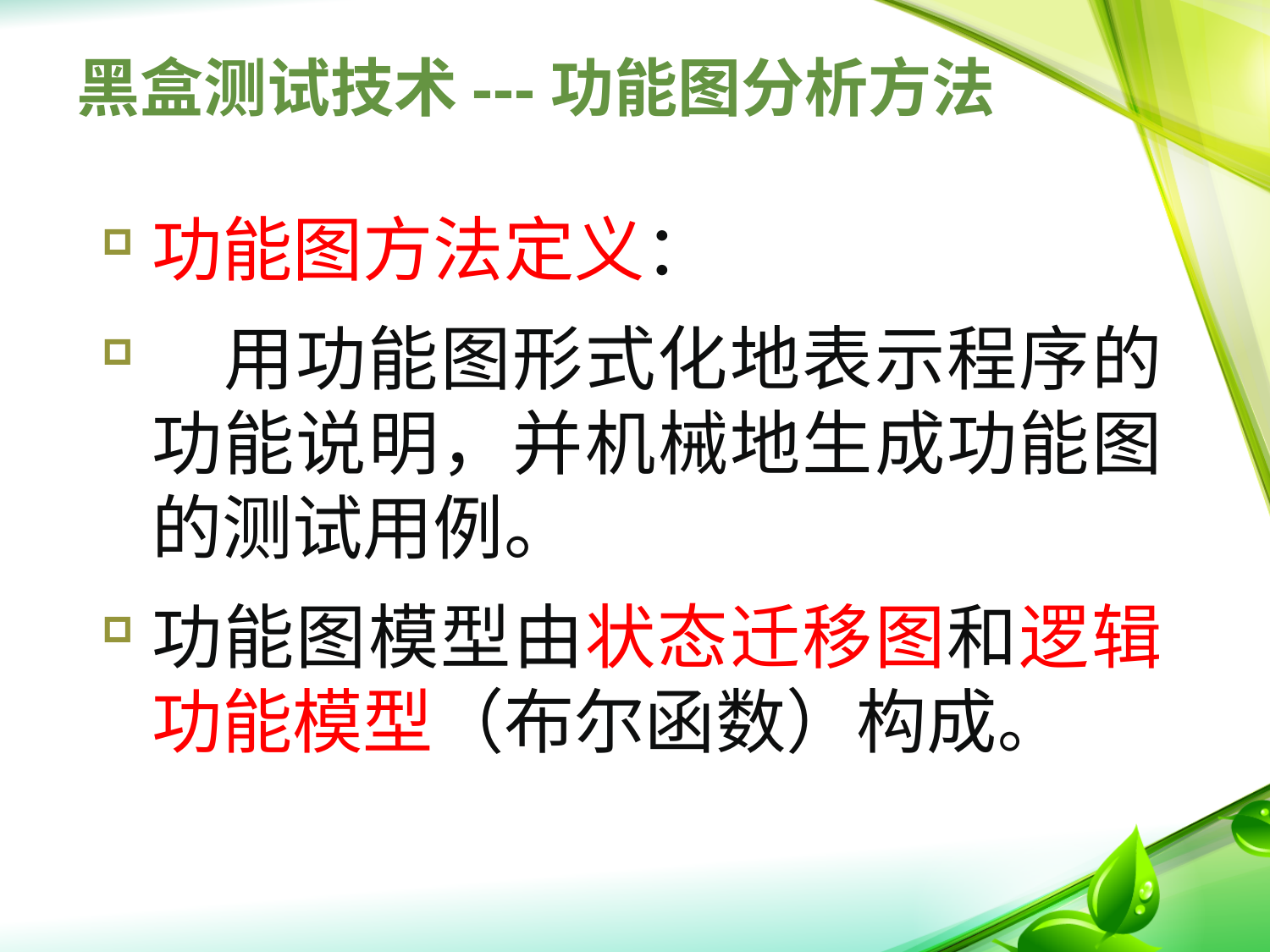

# 黑盒测试技术---功能图分析方法
功能图方法定义：
   用功能图形式化地表示程序的功能说明，并机械地生成功能图的测试用例。
功能图模型由状态迁移图和逻辑功能模型（布尔函数）构成。